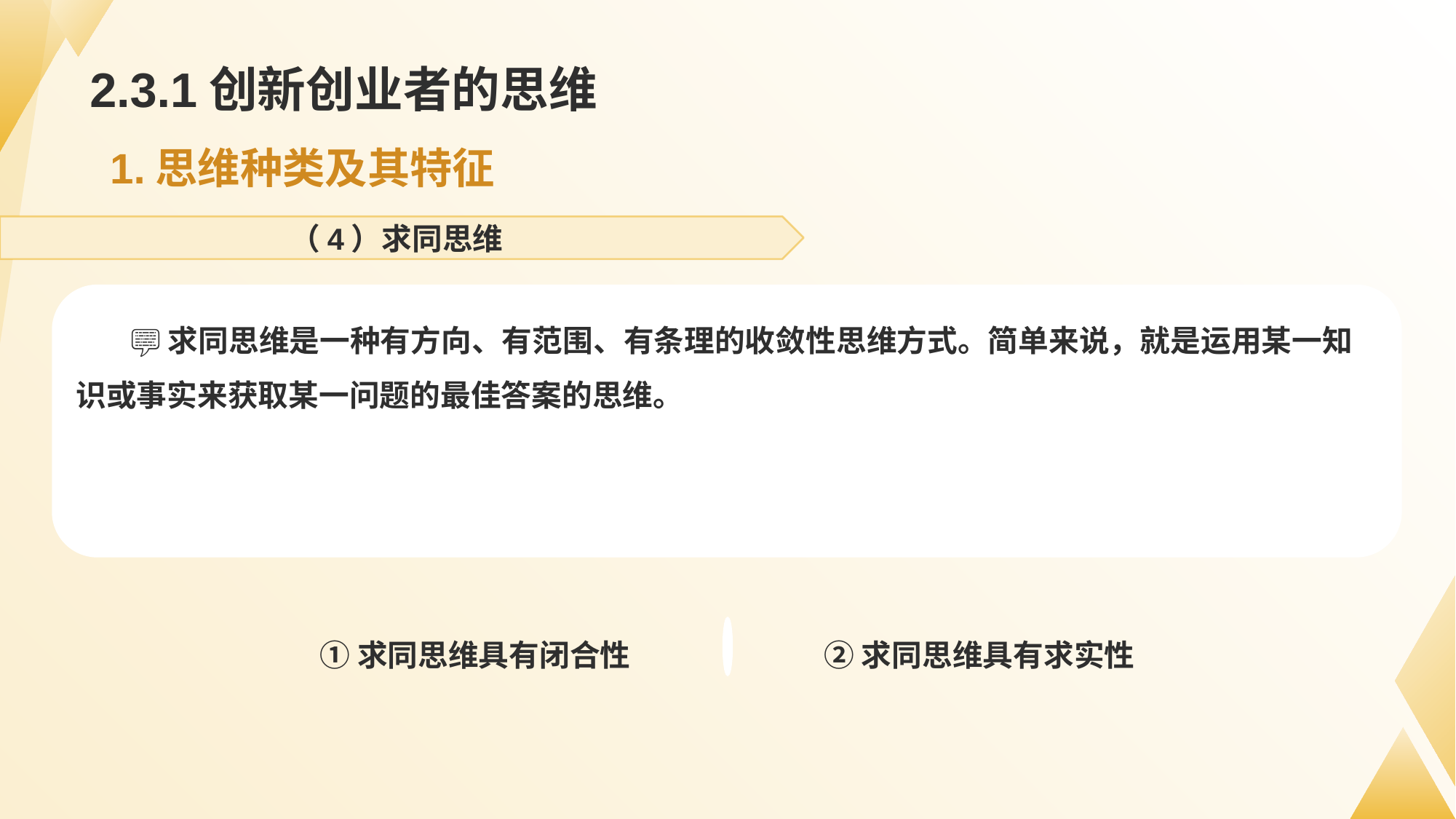

# 2.3.1创新创业者的思维
1.思维种类及其特征
（4）求同思维
💬求同思维是一种有方向、有范围、有条理的收敛性思维方式。简单来说，就是运用某一知识或事实来获取某一问题的最佳答案的思维。
②求同思维具有求实性
①求同思维具有闭合性